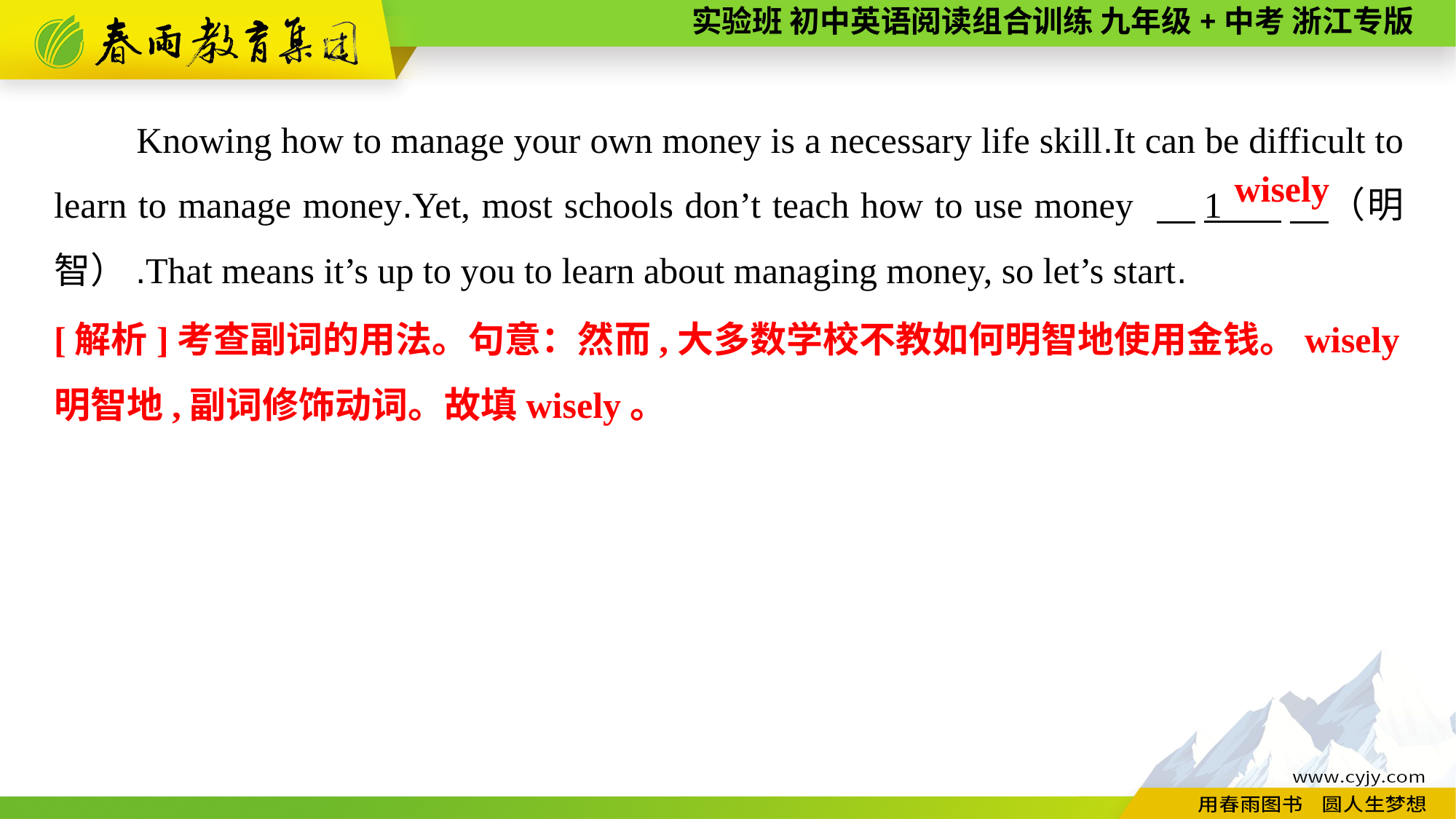

Knowing how to manage your own money is a necessary life skill.It can be difficult to learn to manage money.Yet, most schools don’t teach how to use money 　1     　（明智）.That means it’s up to you to learn about managing money, so let’s start.
wisely
[解析]考查副词的用法。句意：然而,大多数学校不教如何明智地使用金钱。wisely明智地,副词修饰动词。故填wisely。